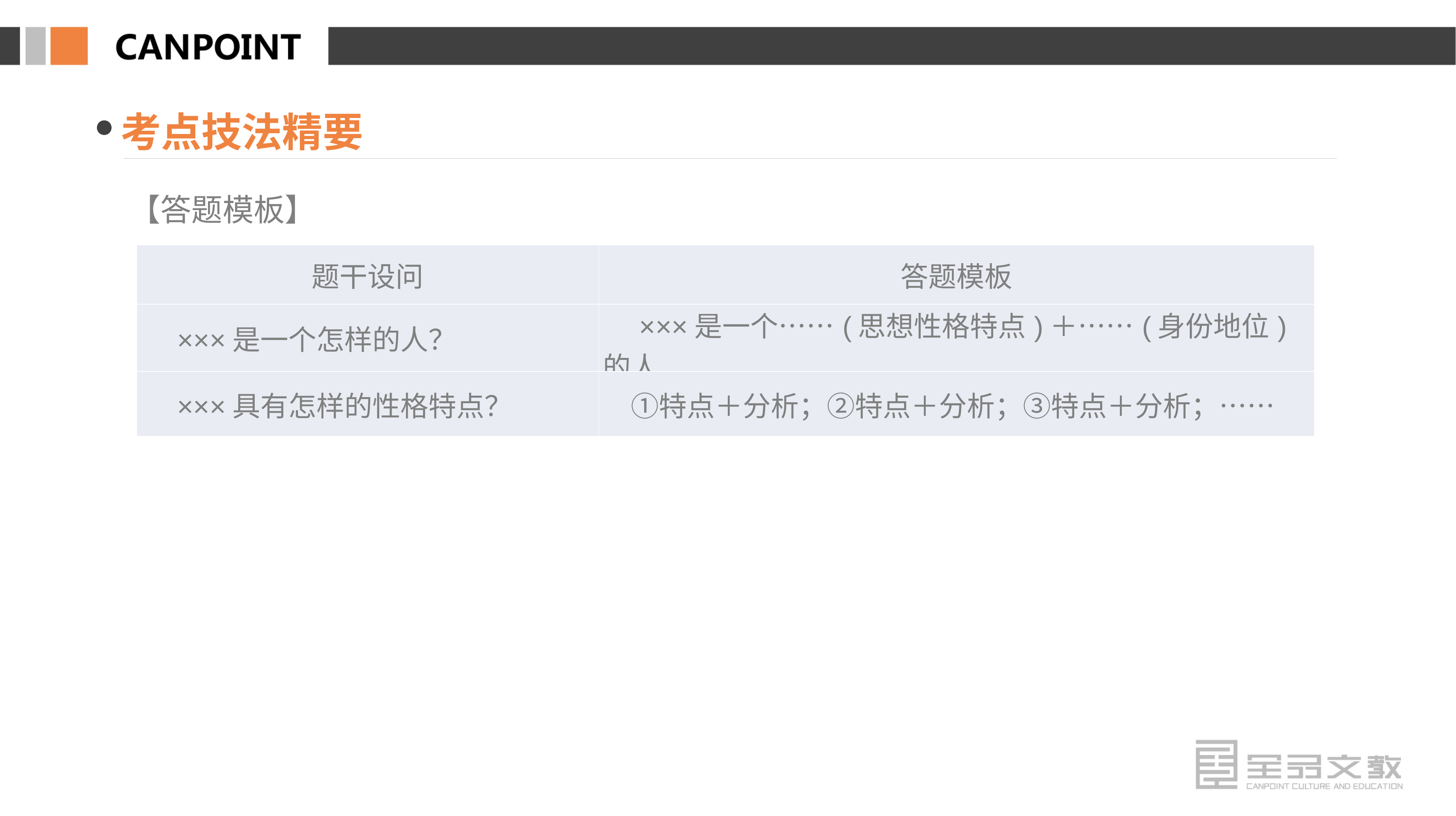

考点技法精要

【答题模板】
| 题干设问 | 答题模板 |
| --- | --- |
| ×××是一个怎样的人？ | ×××是一个……(思想性格特点)＋……(身份地位)的人 |
| ×××具有怎样的性格特点？ | ①特点＋分析；②特点＋分析；③特点＋分析；…… |